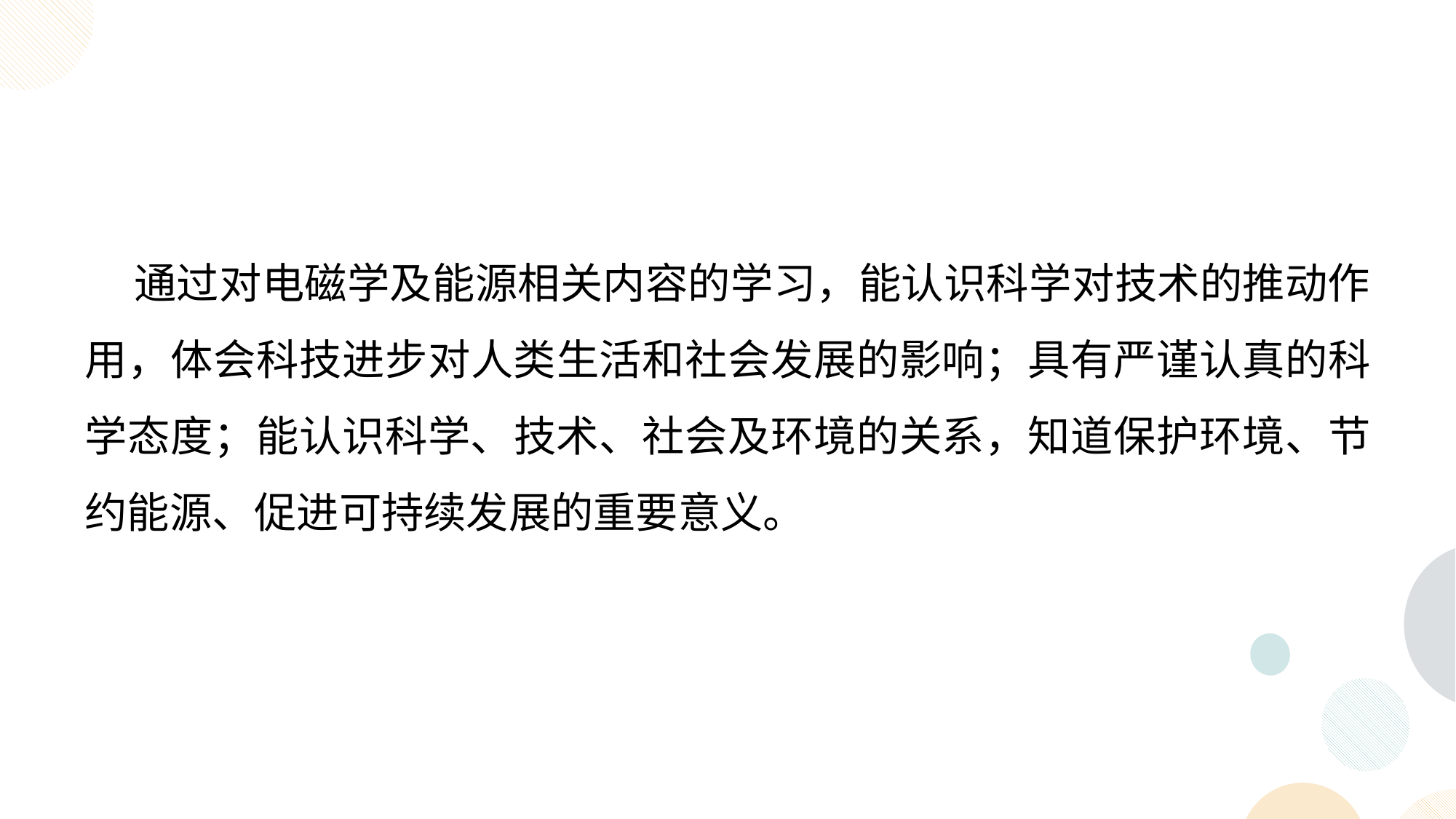

通过对电磁学及能源相关内容的学习，能认识科学对技术的推动作用，体会科技进步对人类生活和社会发展的影响；具有严谨认真的科学态度；能认识科学、技术、社会及环境的关系，知道保护环境、节约能源、促进可持续发展的重要意义。